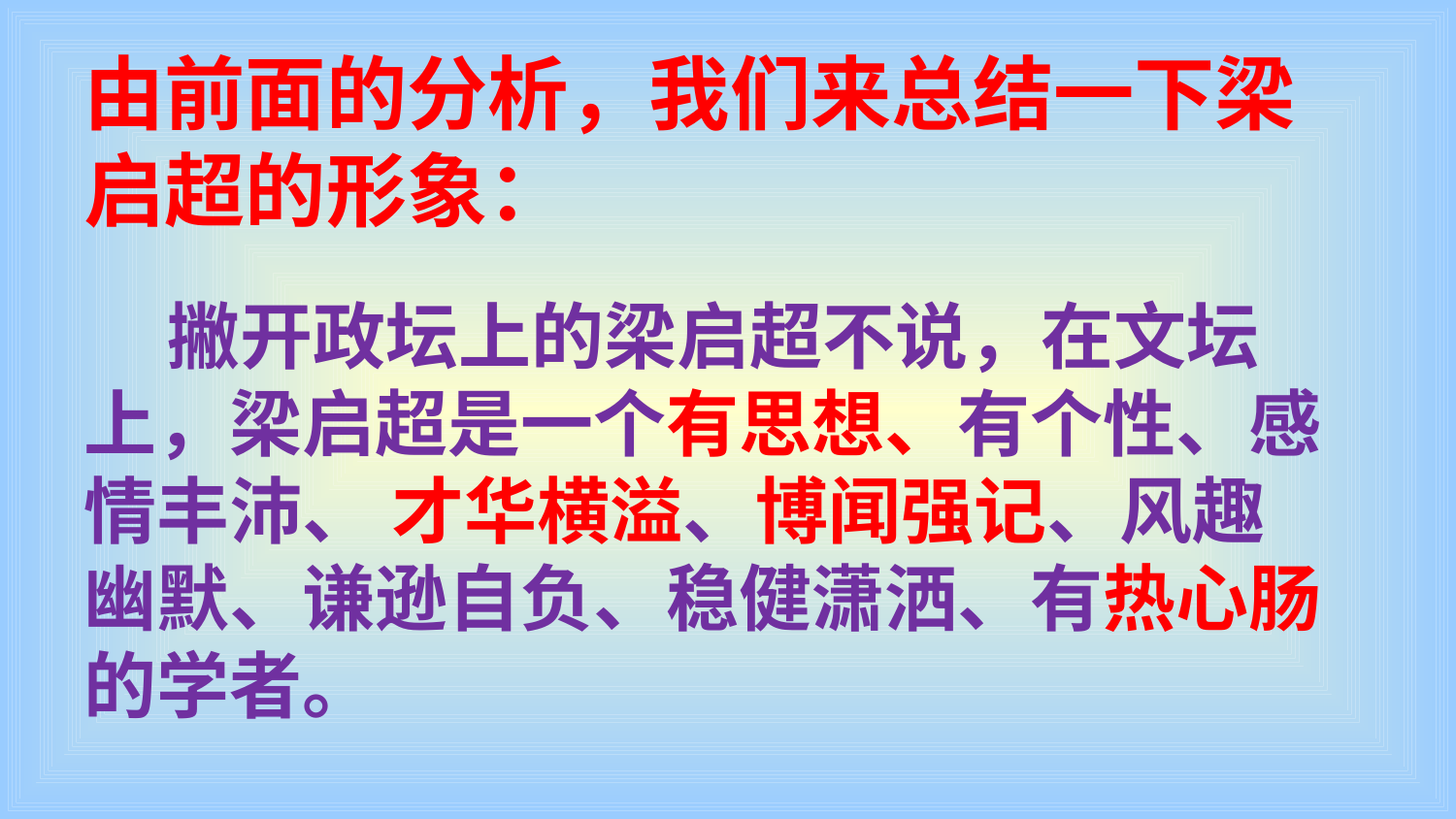

由前面的分析，我们来总结一下梁启超的形象：
    撇开政坛上的梁启超不说，在文坛上，梁启超是一个有思想、有个性、感情丰沛、 才华横溢、博闻强记、风趣幽默、谦逊自负、稳健潇洒、有热心肠的学者。